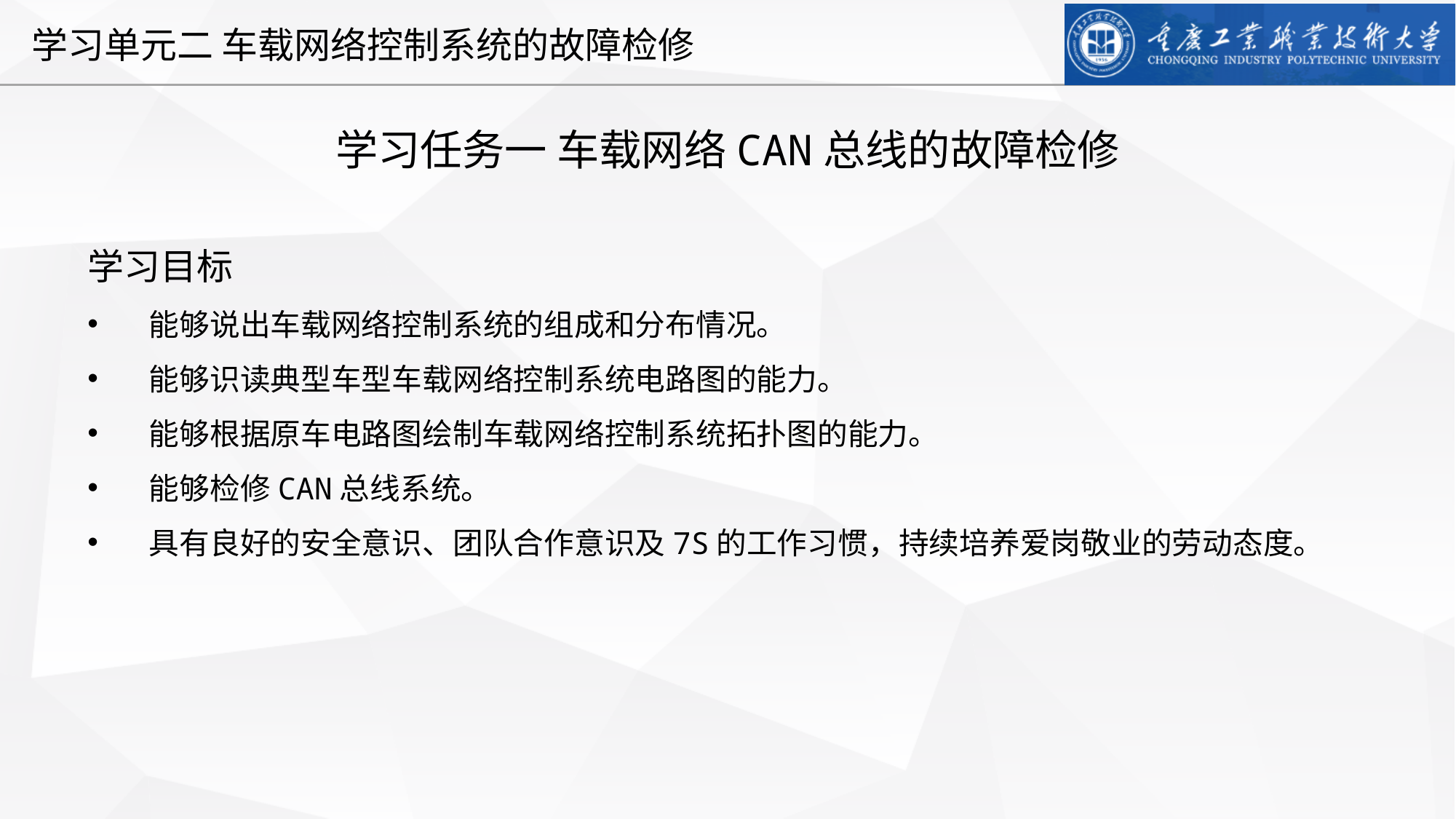

学习任务一 车载网络CAN总线的故障检修
学习目标
能够说出车载网络控制系统的组成和分布情况。
能够识读典型车型车载网络控制系统电路图的能力。
能够根据原车电路图绘制车载网络控制系统拓扑图的能力。
能够检修CAN总线系统。
具有良好的安全意识、团队合作意识及7S的工作习惯，持续培养爱岗敬业的劳动态度。